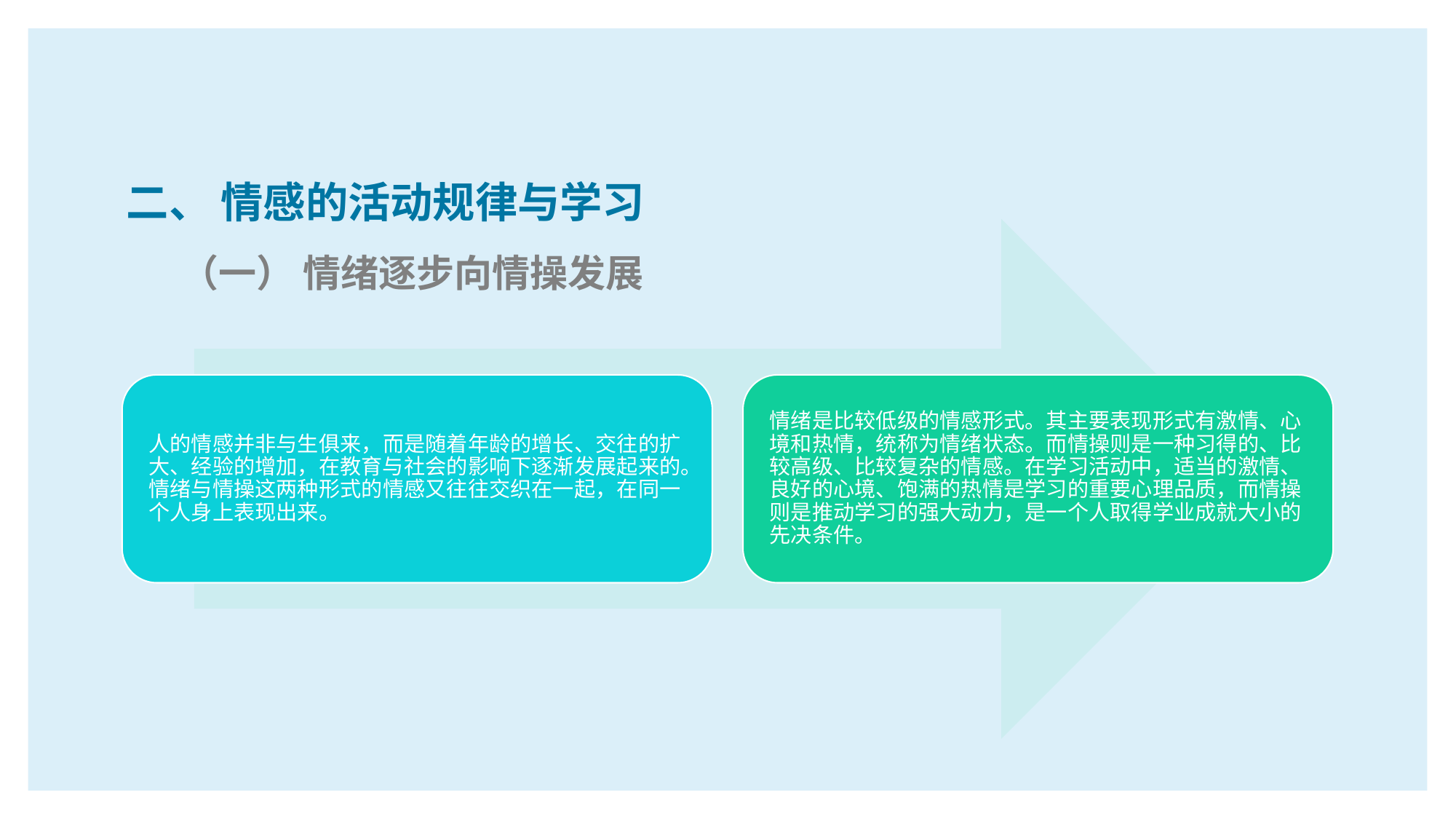

二、 情感的活动规律与学习
（一） 情绪逐步向情操发展
人的情感并非与生俱来，而是随着年龄的增长、交往的扩大、经验的增加，在教育与社会的影响下逐渐发展起来的。情绪与情操这两种形式的情感又往往交织在一起，在同一个人身上表现出来。
情绪是比较低级的情感形式。其主要表现形式有激情、心境和热情，统称为情绪状态。而情操则是一种习得的、比较高级、比较复杂的情感。在学习活动中，适当的激情、良好的心境、饱满的热情是学习的重要心理品质，而情操则是推动学习的强大动力，是一个人取得学业成就大小的先决条件。